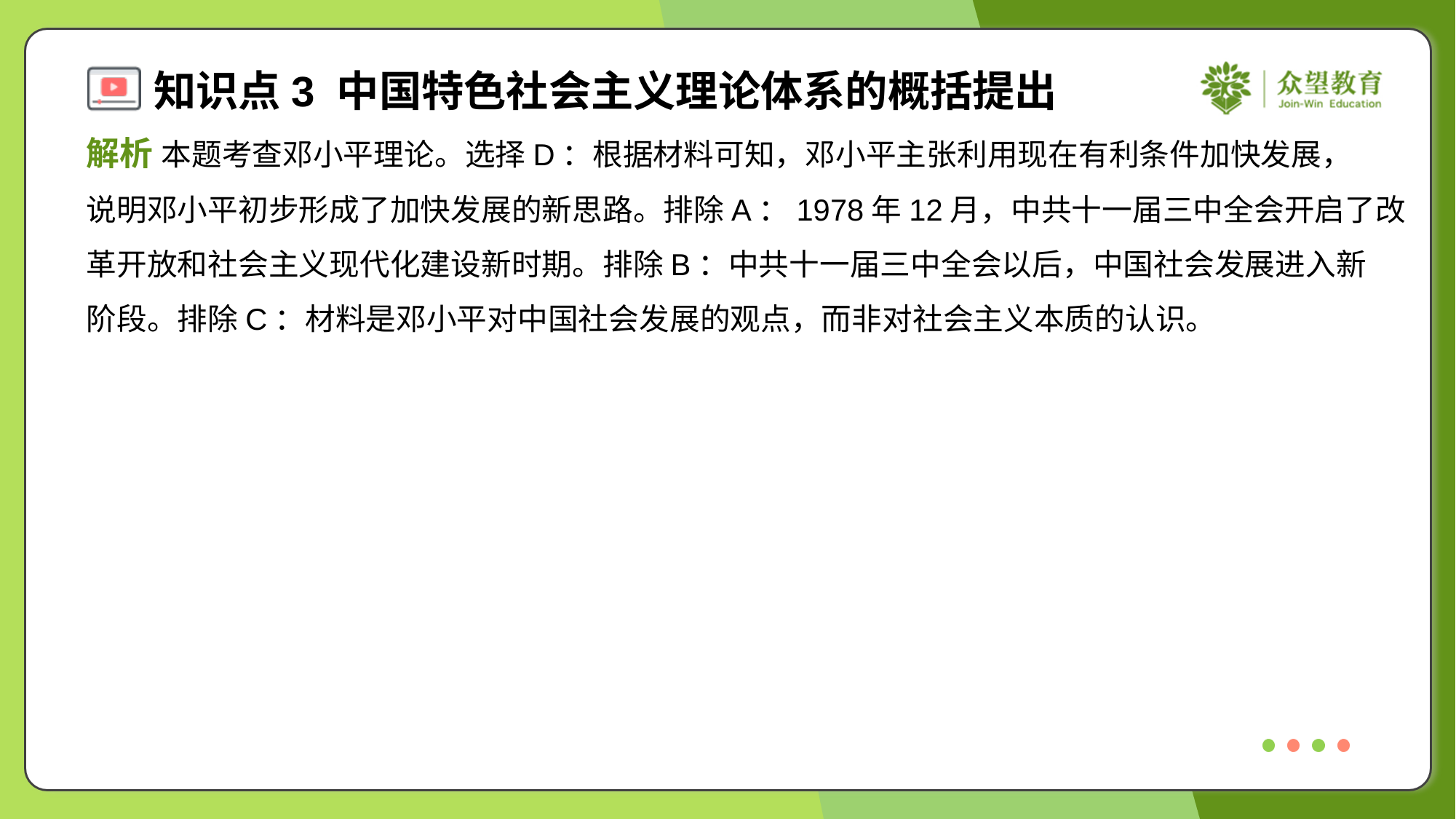

解析 本题考查邓小平理论。选择D：根据材料可知，邓小平主张利用现在有利条件加快发展，
说明邓小平初步形成了加快发展的新思路。排除A：1978年12月，中共十一届三中全会开启了改
革开放和社会主义现代化建设新时期。排除B：中共十一届三中全会以后，中国社会发展进入新
阶段。排除C：材料是邓小平对中国社会发展的观点，而非对社会主义本质的认识。